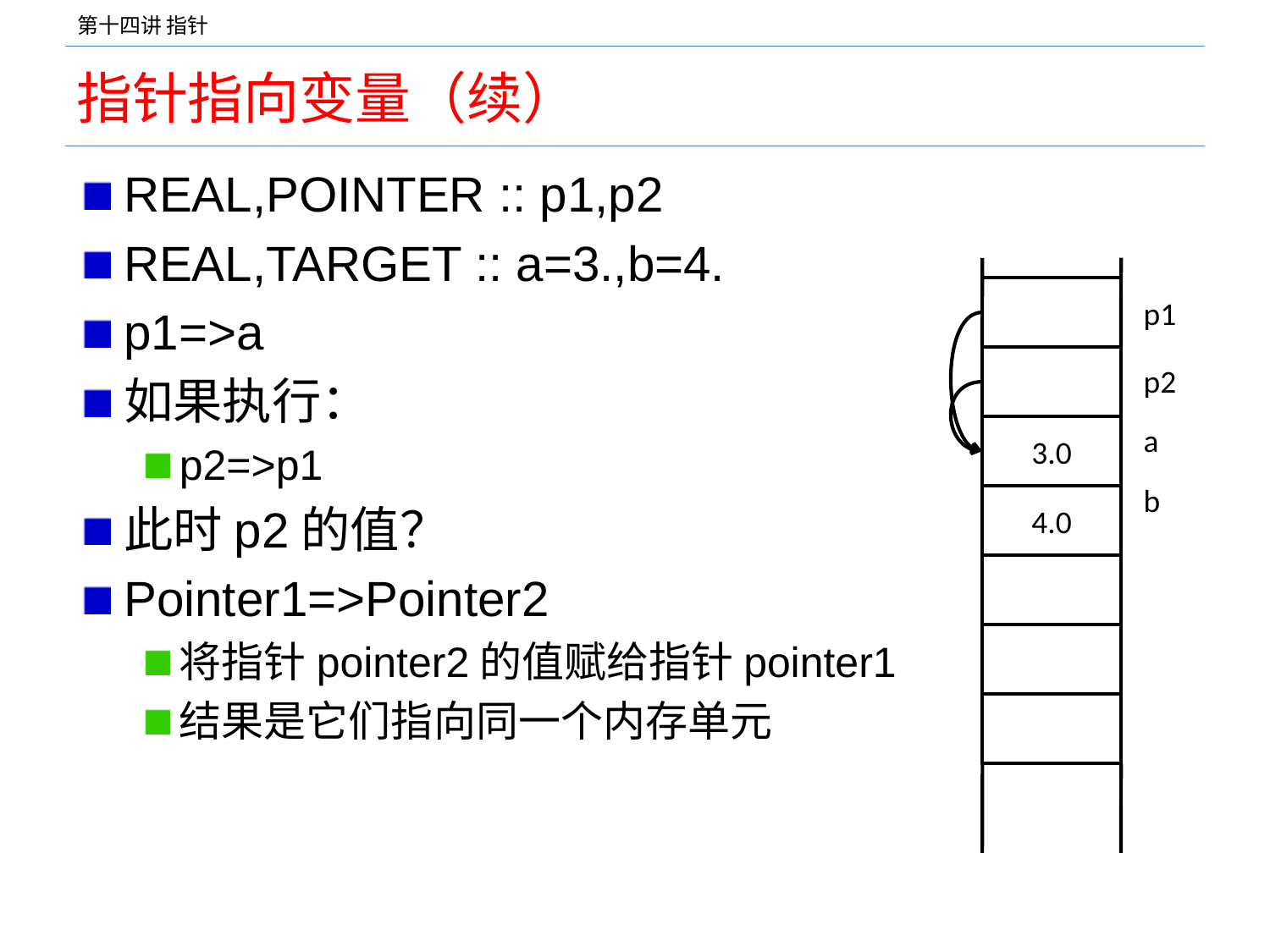

# 指针指向变量（续）
REAL,POINTER :: p1,p2
REAL,TARGET :: a=3.,b=4.
p1=>a
如果执行：
p2=>p1
此时p2的值？
Pointer1=>Pointer2
将指针pointer2的值赋给指针pointer1
结果是它们指向同一个内存单元

p1

p2
a
3.0
b
4.0